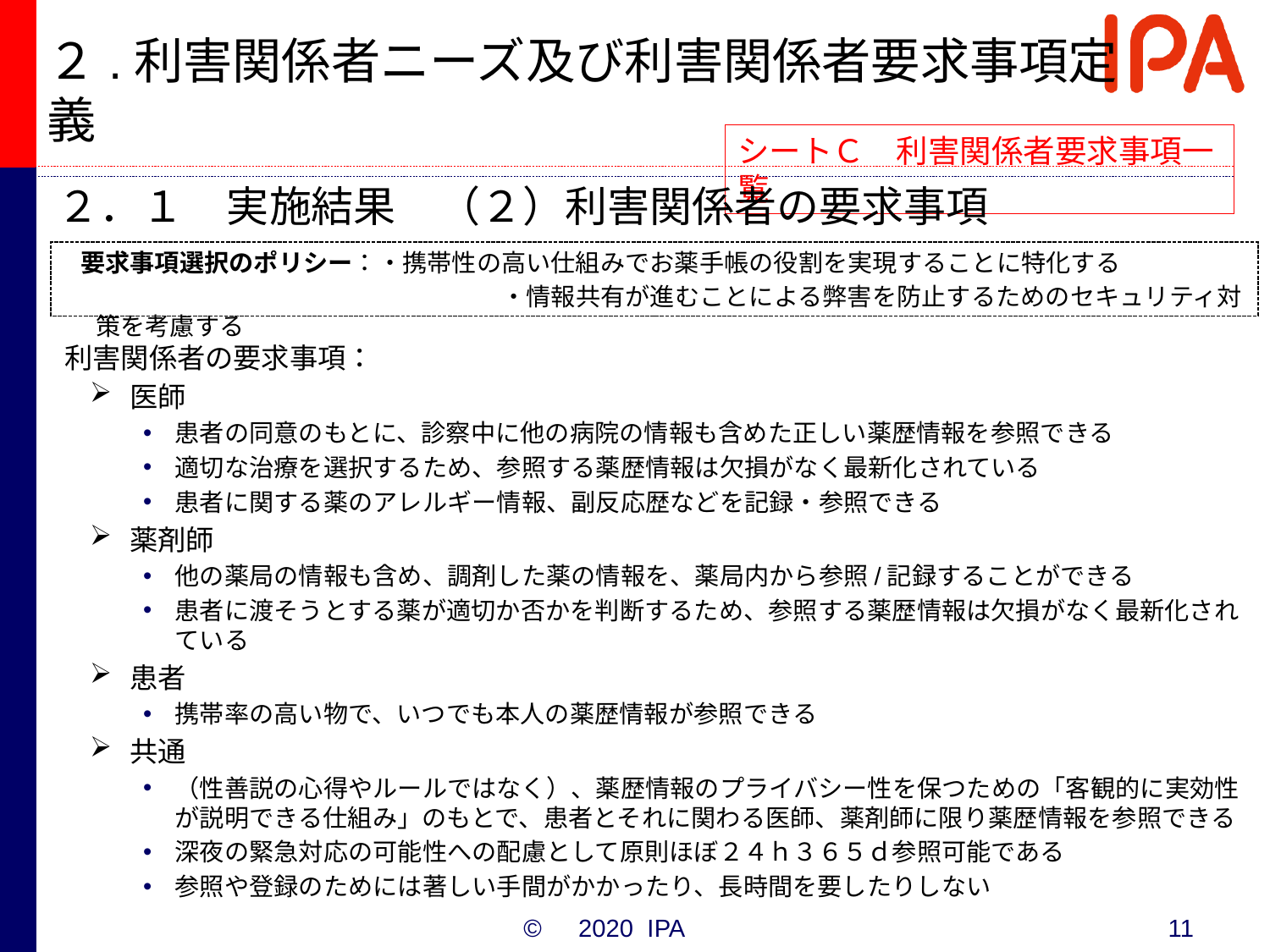

# ２.利害関係者ニーズ及び利害関係者要求事項定義
シートＣ　利害関係者要求事項一覧
２．１　実施結果　（２）利害関係者の要求事項
要求事項選択のポリシー：・携帯性の高い仕組みでお薬手帳の役割を実現することに特化する
　　　　　　　　　　　　　　　　　・情報共有が進むことによる弊害を防止するためのセキュリティ対策を考慮する
利害関係者の要求事項：
医師
患者の同意のもとに、診察中に他の病院の情報も含めた正しい薬歴情報を参照できる
適切な治療を選択するため、参照する薬歴情報は欠損がなく最新化されている
患者に関する薬のアレルギー情報、副反応歴などを記録・参照できる
薬剤師
他の薬局の情報も含め、調剤した薬の情報を、薬局内から参照/記録することができる
患者に渡そうとする薬が適切か否かを判断するため、参照する薬歴情報は欠損がなく最新化されている
患者
携帯率の高い物で、いつでも本人の薬歴情報が参照できる
共通
（性善説の心得やルールではなく）、薬歴情報のプライバシー性を保つための「客観的に実効性が説明できる仕組み」のもとで、患者とそれに関わる医師、薬剤師に限り薬歴情報を参照できる
深夜の緊急対応の可能性への配慮として原則ほぼ２４ｈ３６５ｄ参照可能である
参照や登録のためには著しい手間がかかったり、長時間を要したりしない
©　2020  IPA
11